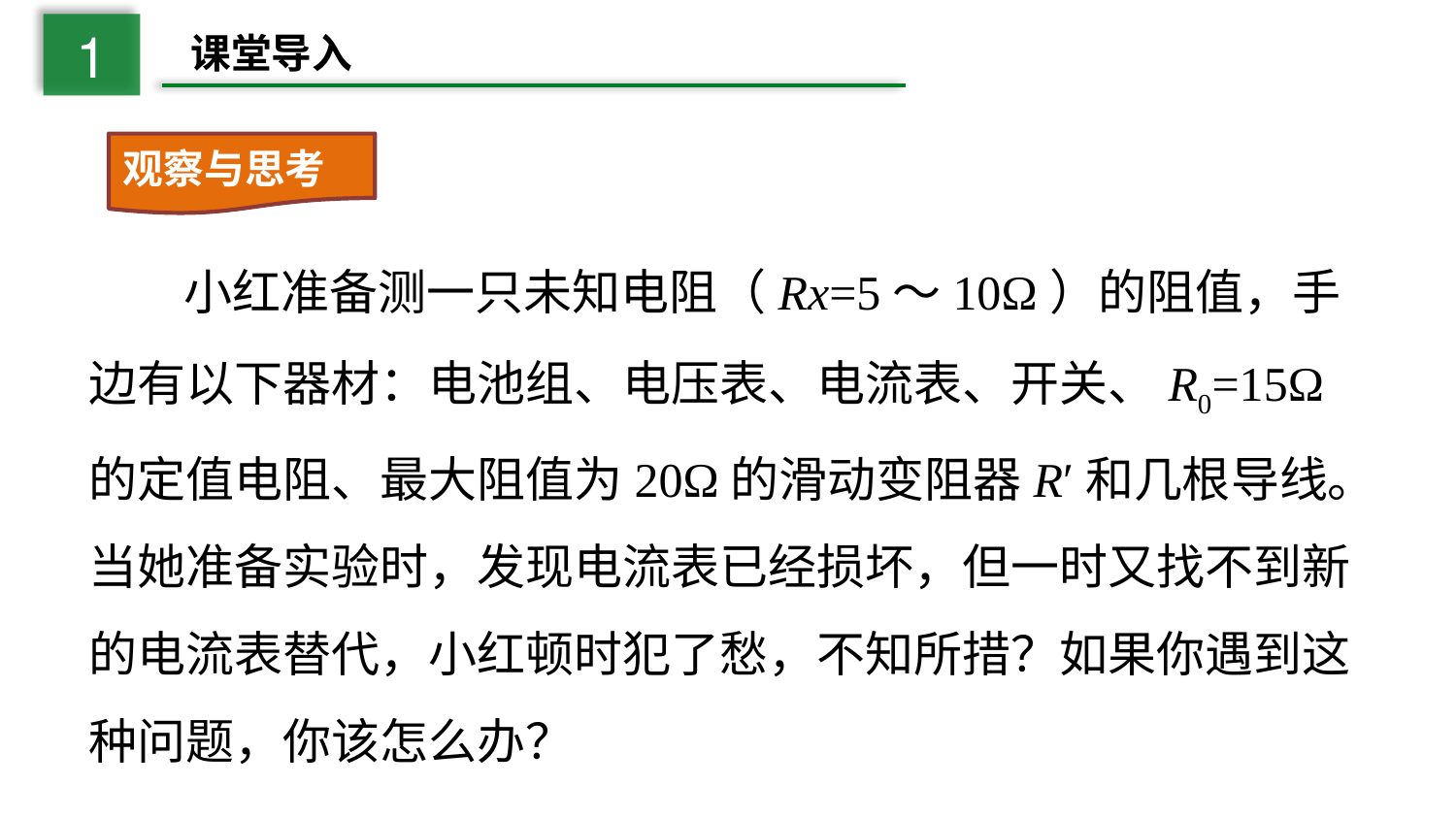

1

课堂导入

观察与思考
 小红准备测一只未知电阻（Rx=5～10Ω）的阻值，手边有以下器材：电池组、电压表、电流表、开关、R0=15Ω的定值电阻、最大阻值为20Ω的滑动变阻器R′和几根导线。当她准备实验时，发现电流表已经损坏，但一时又找不到新的电流表替代，小红顿时犯了愁，不知所措？如果你遇到这种问题，你该怎么办？